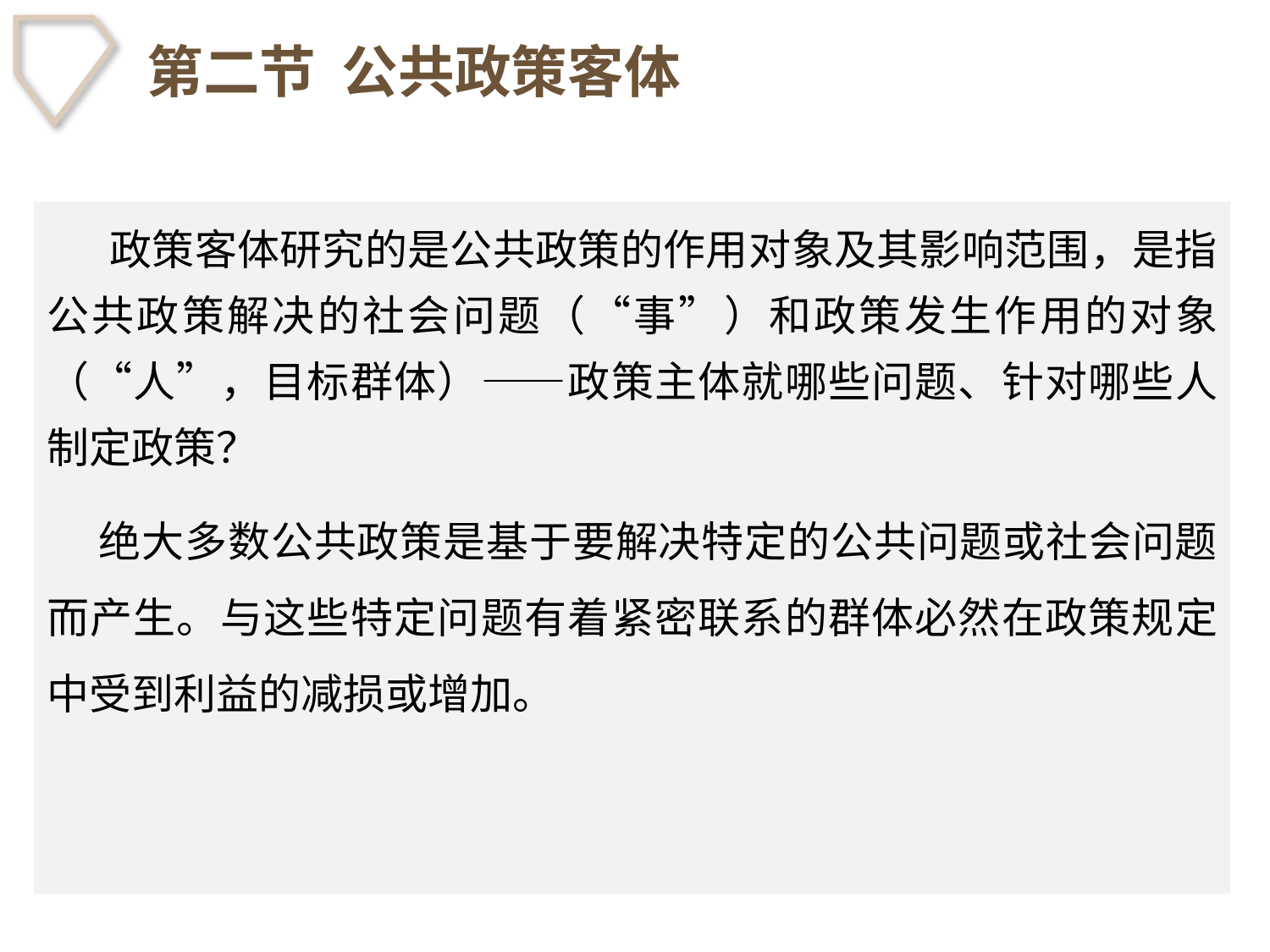

# 第二节  公共政策客体
      政策客体研究的是公共政策的作用对象及其影响范围，是指公共政策解决的社会问题（“事”）和政策发生作用的对象（“人”，目标群体）——政策主体就哪些问题、针对哪些人制定政策？
    绝大多数公共政策是基于要解决特定的公共问题或社会问题而产生。与这些特定问题有着紧密联系的群体必然在政策规定中受到利益的减损或增加。